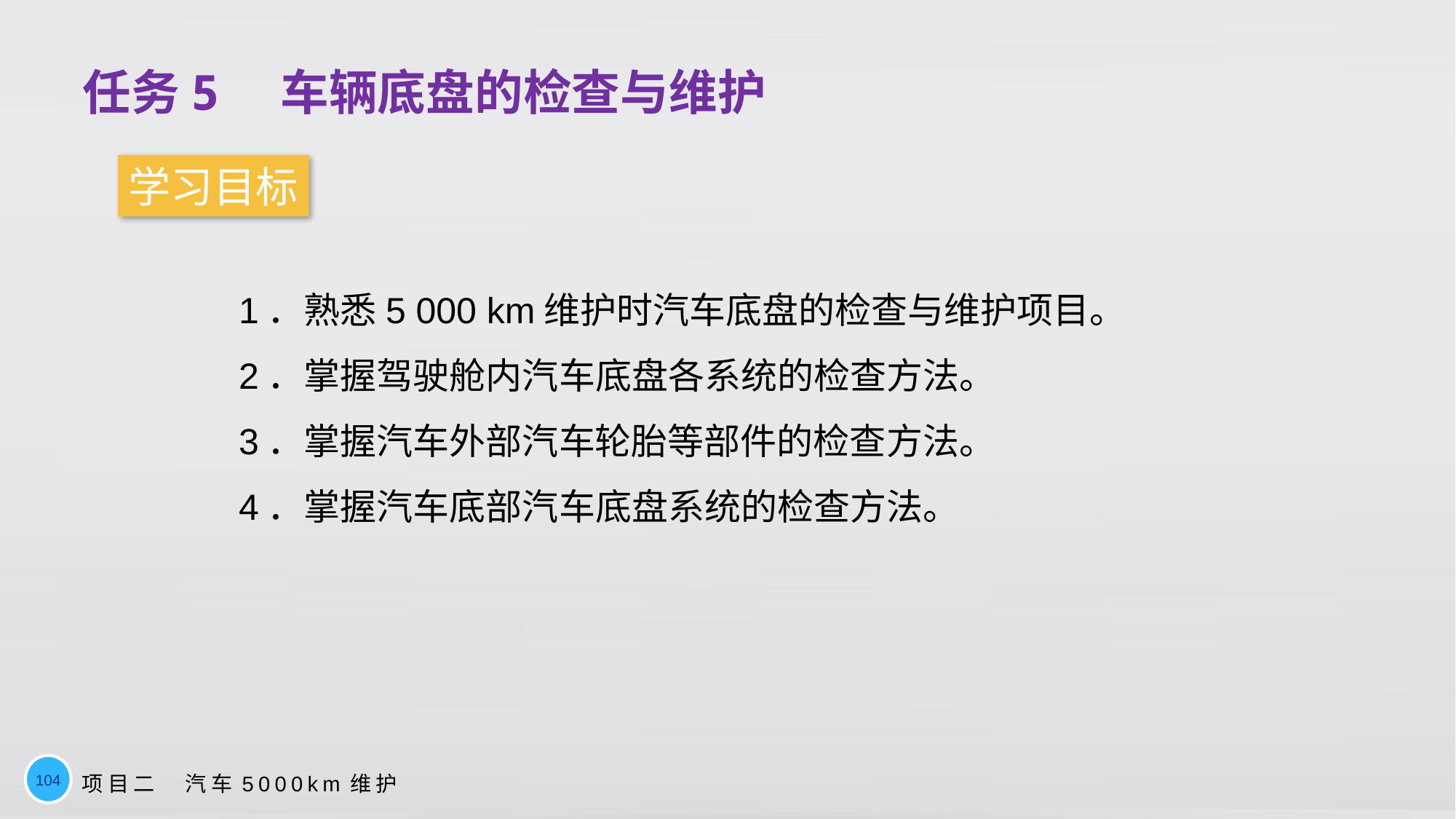

任务5　车辆底盘的检查与维护
学习目标
1．熟悉5 000 km维护时汽车底盘的检查与维护项目。
2．掌握驾驶舱内汽车底盘各系统的检查方法。
3．掌握汽车外部汽车轮胎等部件的检查方法。
4．掌握汽车底部汽车底盘系统的检查方法。
104